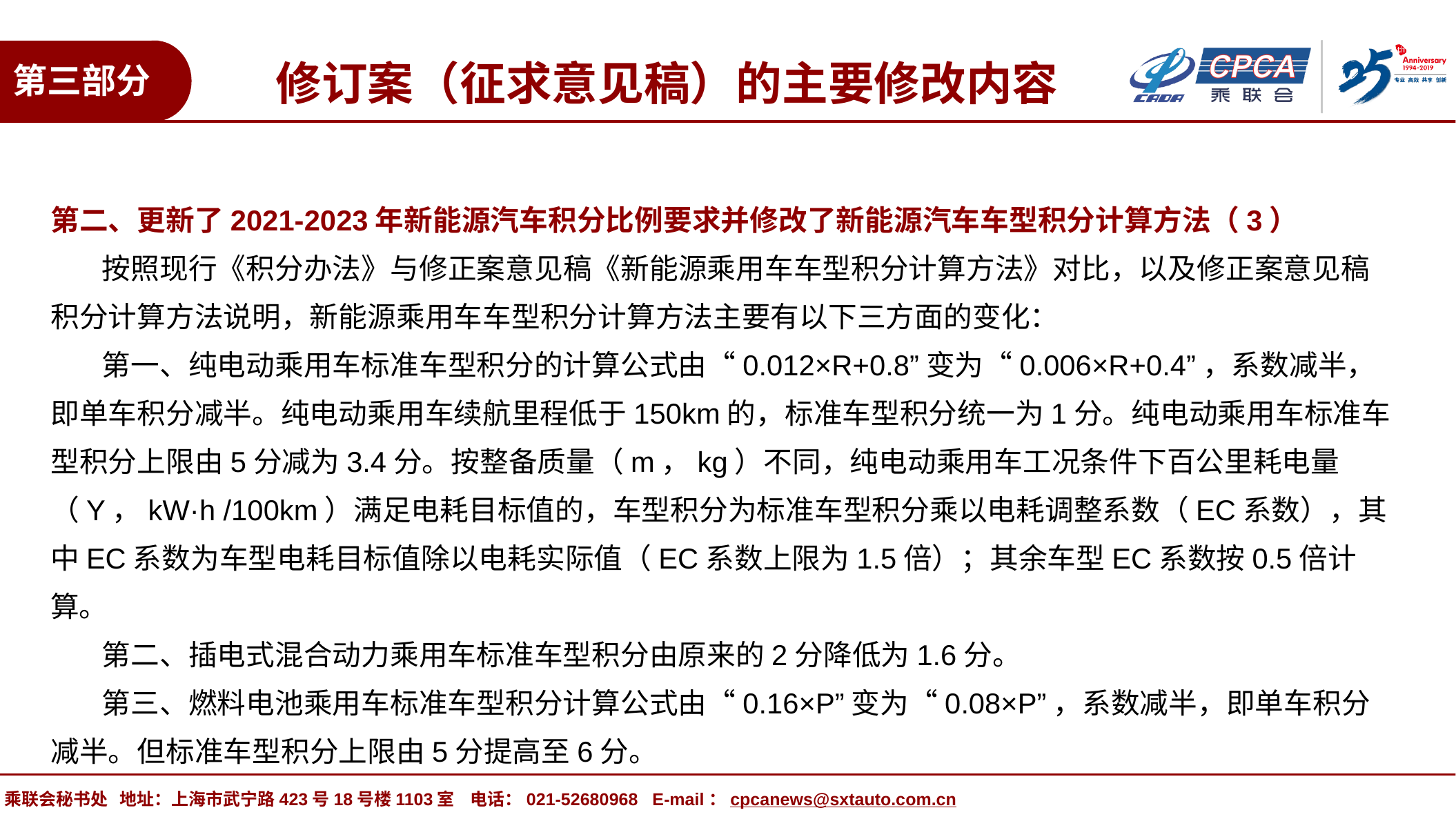

修订案（征求意见稿）的主要修改内容
第三部分
第二、更新了2021-2023年新能源汽车积分比例要求并修改了新能源汽车车型积分计算方法（3）
       按照现行《积分办法》与修正案意见稿《新能源乘用车车型积分计算方法》对比，以及修正案意见稿积分计算方法说明，新能源乘用车车型积分计算方法主要有以下三方面的变化：
       第一、纯电动乘用车标准车型积分的计算公式由“0.012×R+0.8”变为“0.006×R+0.4”，系数减半，即单车积分减半。纯电动乘用车续航里程低于150km的，标准车型积分统一为1分。纯电动乘用车标准车型积分上限由5分减为3.4分。按整备质量（m，kg）不同，纯电动乘用车工况条件下百公里耗电量（Y，kW·h /100km）满足电耗目标值的，车型积分为标准车型积分乘以电耗调整系数（EC系数），其中EC系数为车型电耗目标值除以电耗实际值（EC系数上限为1.5倍）；其余车型EC系数按0.5倍计算。
       第二、插电式混合动力乘用车标准车型积分由原来的2分降低为1.6分。
       第三、燃料电池乘用车标准车型积分计算公式由“0.16×P”变为“0.08×P”，系数减半，即单车积分减半。但标准车型积分上限由5分提高至6分。